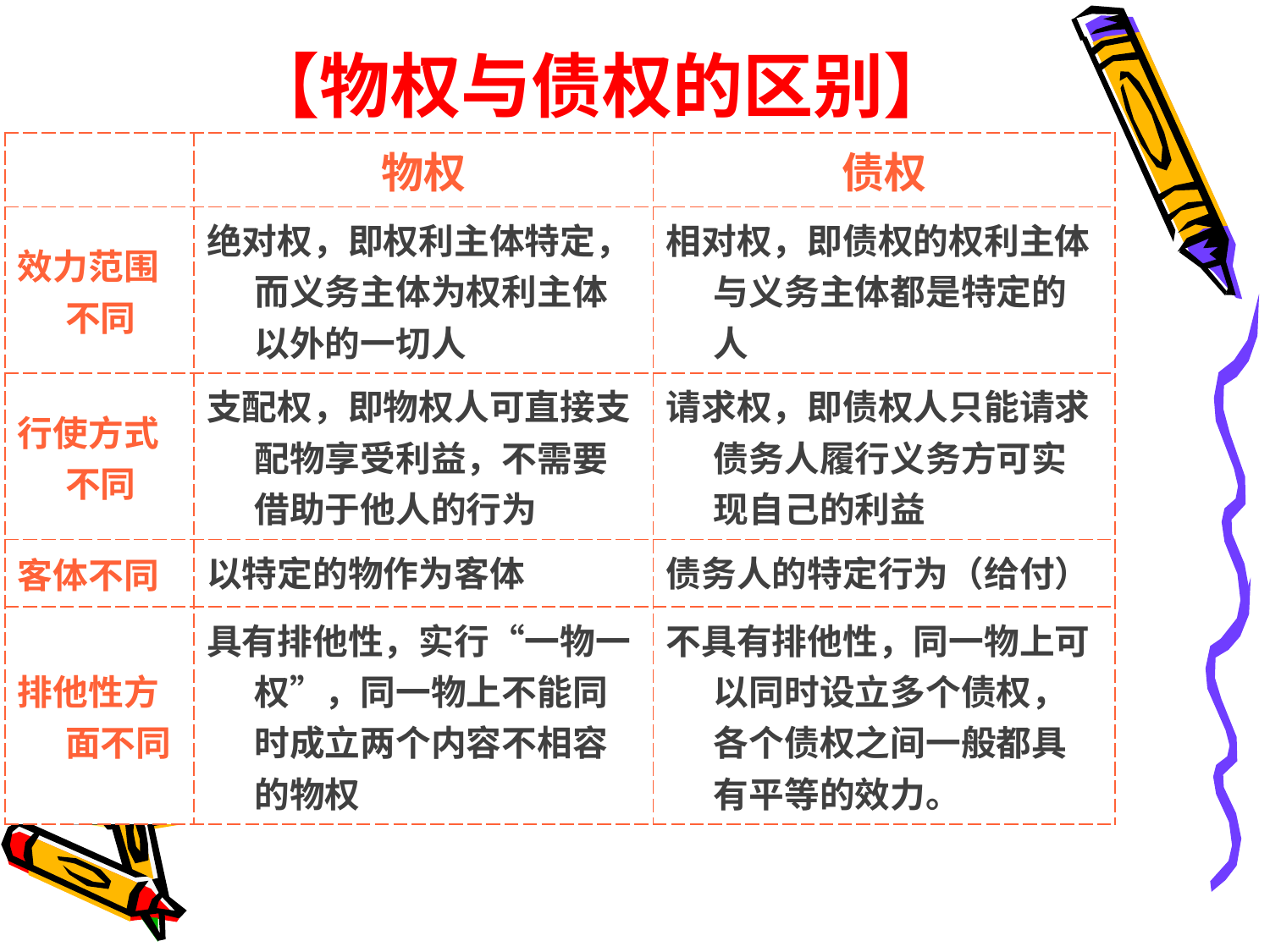

# 【物权与债权的区别】
|  | 物权 | 债权 |
| --- | --- | --- |
| 效力范围不同 | 绝对权，即权利主体特定，而义务主体为权利主体以外的一切人 | 相对权，即债权的权利主体与义务主体都是特定的人 |
| 行使方式不同 | 支配权，即物权人可直接支配物享受利益，不需要借助于他人的行为 | 请求权，即债权人只能请求债务人履行义务方可实现自己的利益 |
| 客体不同 | 以特定的物作为客体 | 债务人的特定行为（给付） |
| 排他性方面不同 | 具有排他性，实行“一物一权”，同一物上不能同时成立两个内容不相容的物权 | 不具有排他性，同一物上可以同时设立多个债权，各个债权之间一般都具有平等的效力。 |